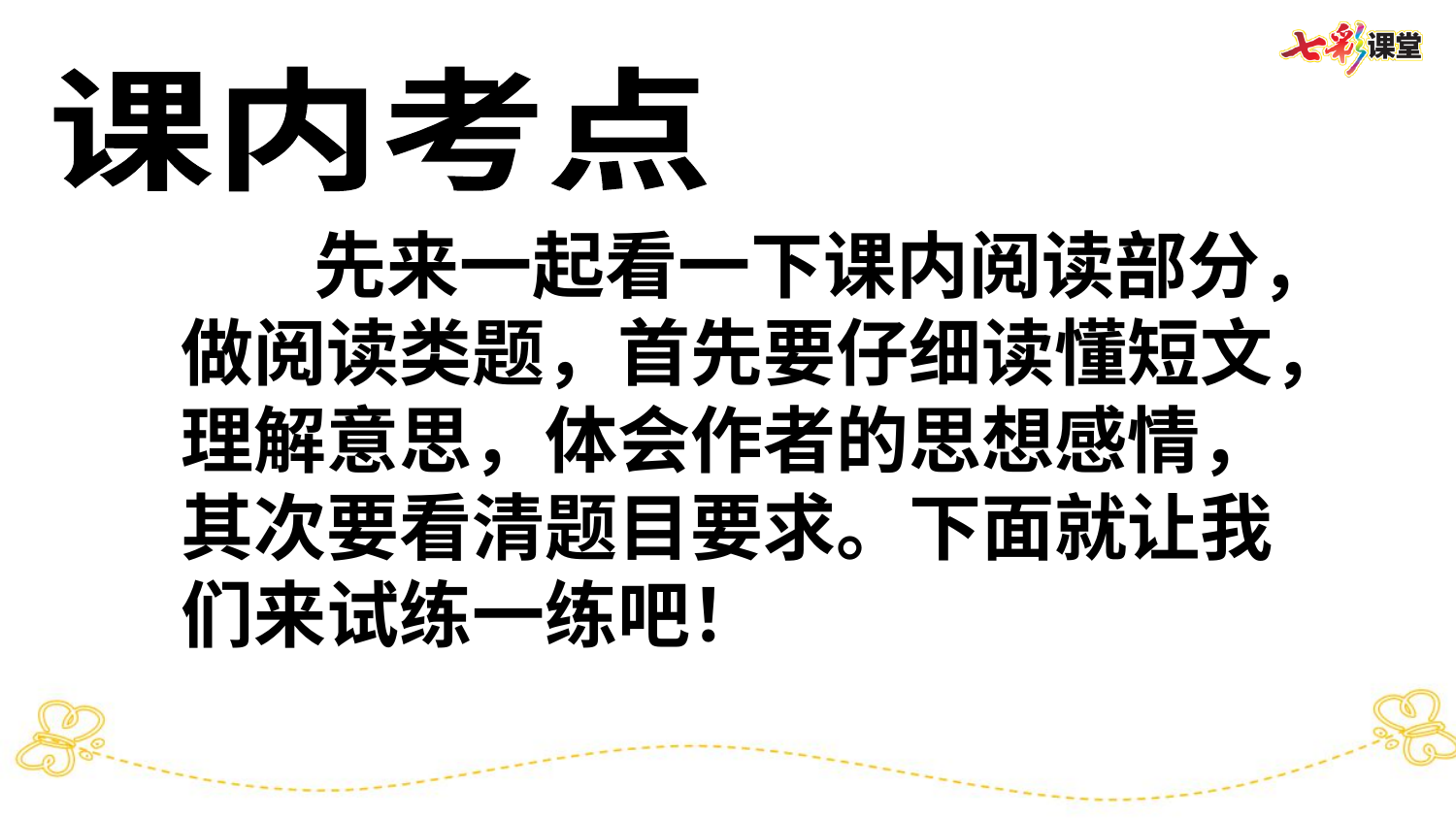

课内考点
       先来一起看一下课内阅读部分，做阅读类题，首先要仔细读懂短文，理解意思，体会作者的思想感情，其次要看清题目要求。下面就让我们来试练一练吧！